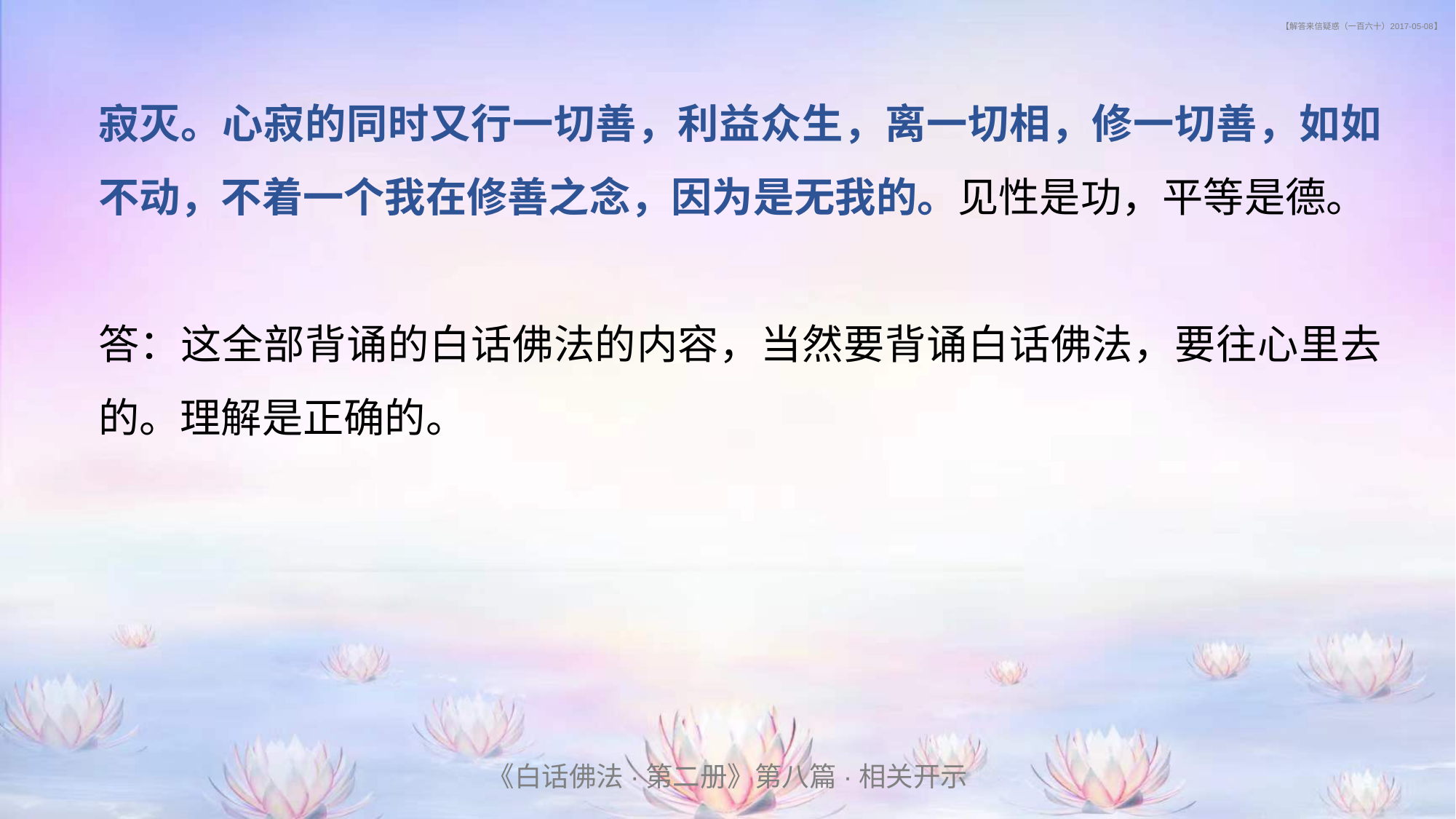

# 【解答来信疑惑（一百六十）2017-05-08】
寂灭。心寂的同时又行一切善，利益众生，离一切相，修一切善，如如不动，不着一个我在修善之念，因为是无我的。见性是功，平等是德。

答：这全部背诵的白话佛法的内容，当然要背诵白话佛法，要往心里去的。理解是正确的。
《白话佛法·第二册》第八篇·相关开示